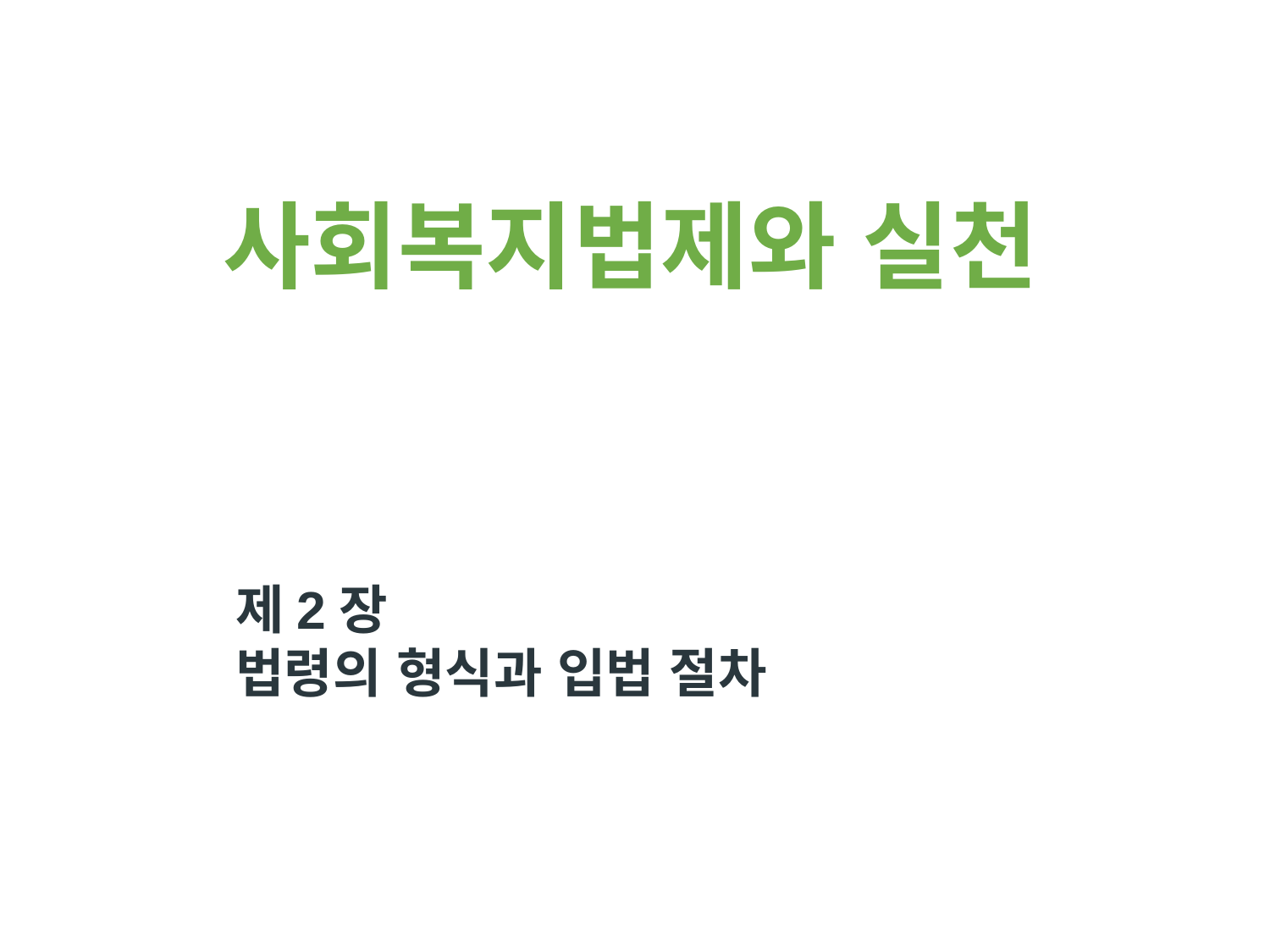

사회복지법제와 실천
제2장
법령의 형식과 입법 절차